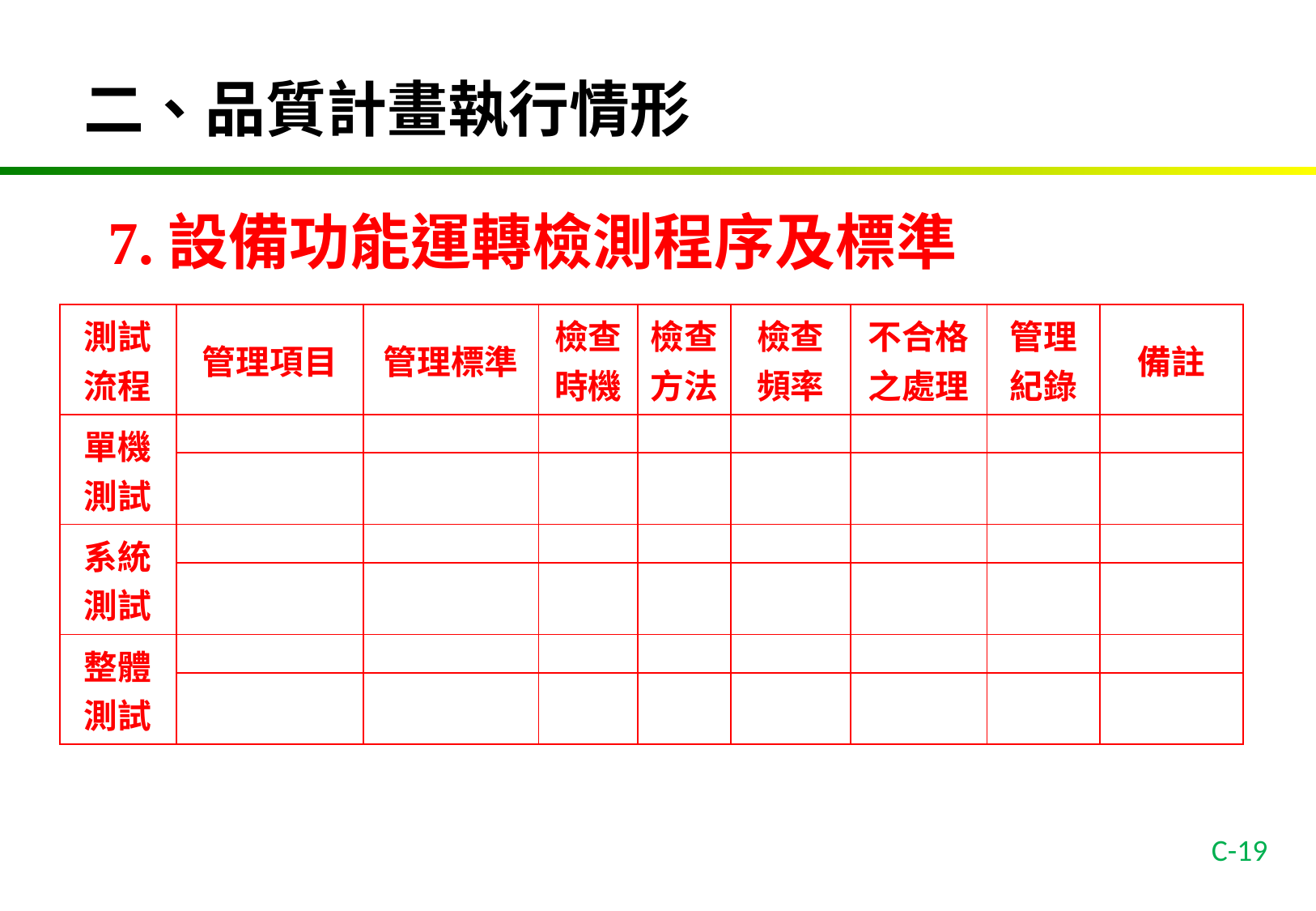

二、品質計畫執行情形

7.設備功能運轉檢測程序及標準

| 測試流程 | 管理項目 | 管理標準 | 檢查時機 | 檢查方法 | 檢查頻率 | 不合格之處理 | 管理紀錄 | 備註 |
| --- | --- | --- | --- | --- | --- | --- | --- | --- |
| 單機測試 |  |  |  |  |  |  |  |  |
|  |  |  |  |  |  |  |  |  |
| 系統測試 |  |  |  |  |  |  |  |  |
|  |  |  |  |  |  |  |  |  |
| 整體測試 |  |  |  |  |  |  |  |  |
|  |  |  |  |  |  |  |  |  |
C-19